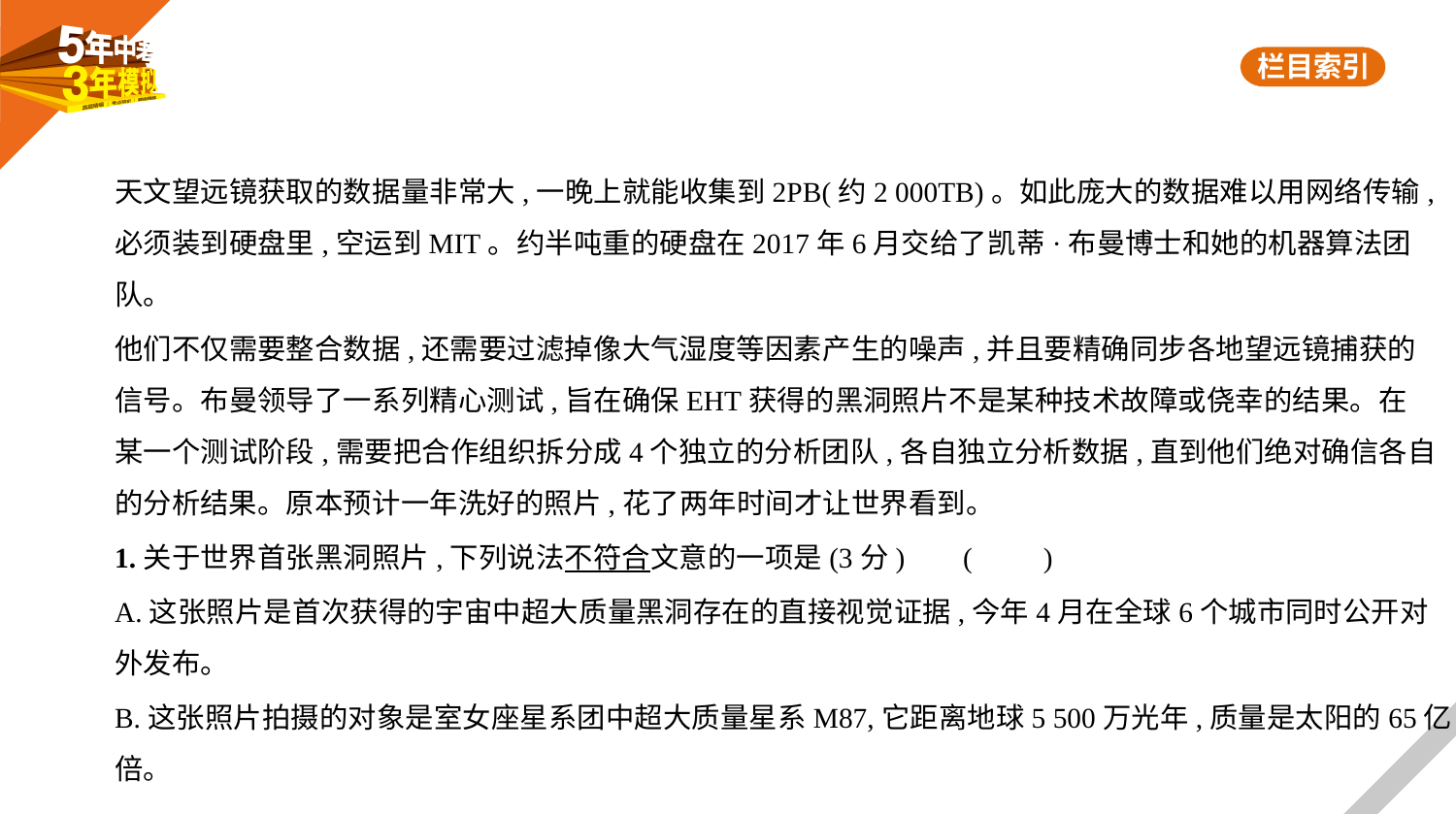

天文望远镜获取的数据量非常大,一晚上就能收集到2PB(约2 000TB)。如此庞大的数据难以用网络传输,
必须装到硬盘里,空运到MIT。约半吨重的硬盘在2017年6月交给了凯蒂·布曼博士和她的机器算法团队。
他们不仅需要整合数据,还需要过滤掉像大气湿度等因素产生的噪声,并且要精确同步各地望远镜捕获的
信号。布曼领导了一系列精心测试,旨在确保EHT获得的黑洞照片不是某种技术故障或侥幸的结果。在
某一个测试阶段,需要把合作组织拆分成4个独立的分析团队,各自独立分析数据,直到他们绝对确信各自
的分析结果。原本预计一年洗好的照片,花了两年时间才让世界看到。
1.关于世界首张黑洞照片,下列说法不符合文意的一项是(3分)     (　　)
A.这张照片是首次获得的宇宙中超大质量黑洞存在的直接视觉证据,今年4月在全球6个城市同时公开对
外发布。
B.这张照片拍摄的对象是室女座星系团中超大质量星系M87,它距离地球5 500万光年,质量是太阳的65亿倍。